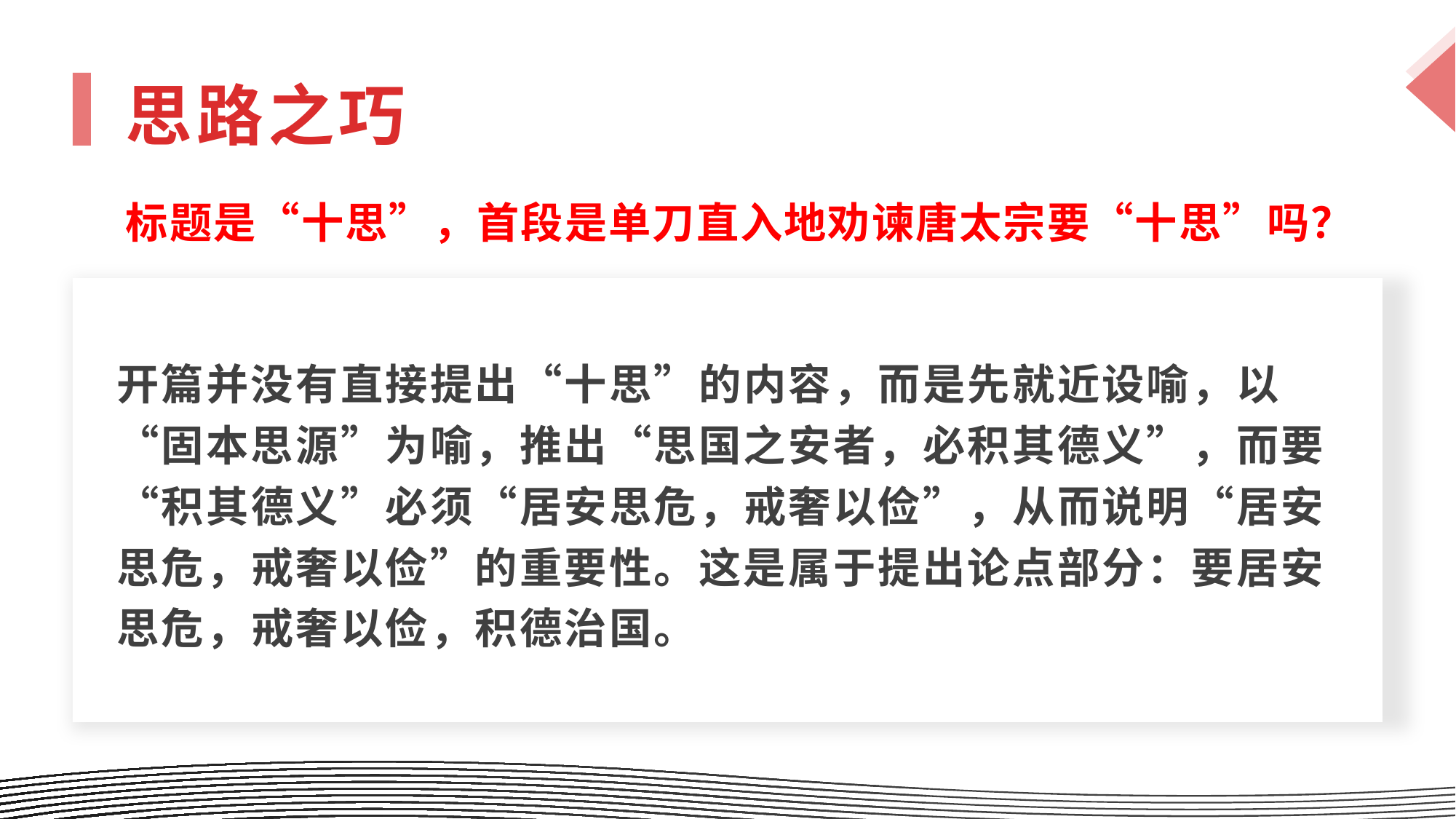

思路之巧

标题是“十思”，首段是单刀直入地劝谏唐太宗要“十思”吗？

开篇并没有直接提出“十思”的内容，而是先就近设喻，以“固本思源”为喻，推出“思国之安者，必积其德义”，而要“积其德义”必须“居安思危，戒奢以俭”，从而说明“居安思危，戒奢以俭”的重要性。这是属于提出论点部分：要居安思危，戒奢以俭，积德治国。